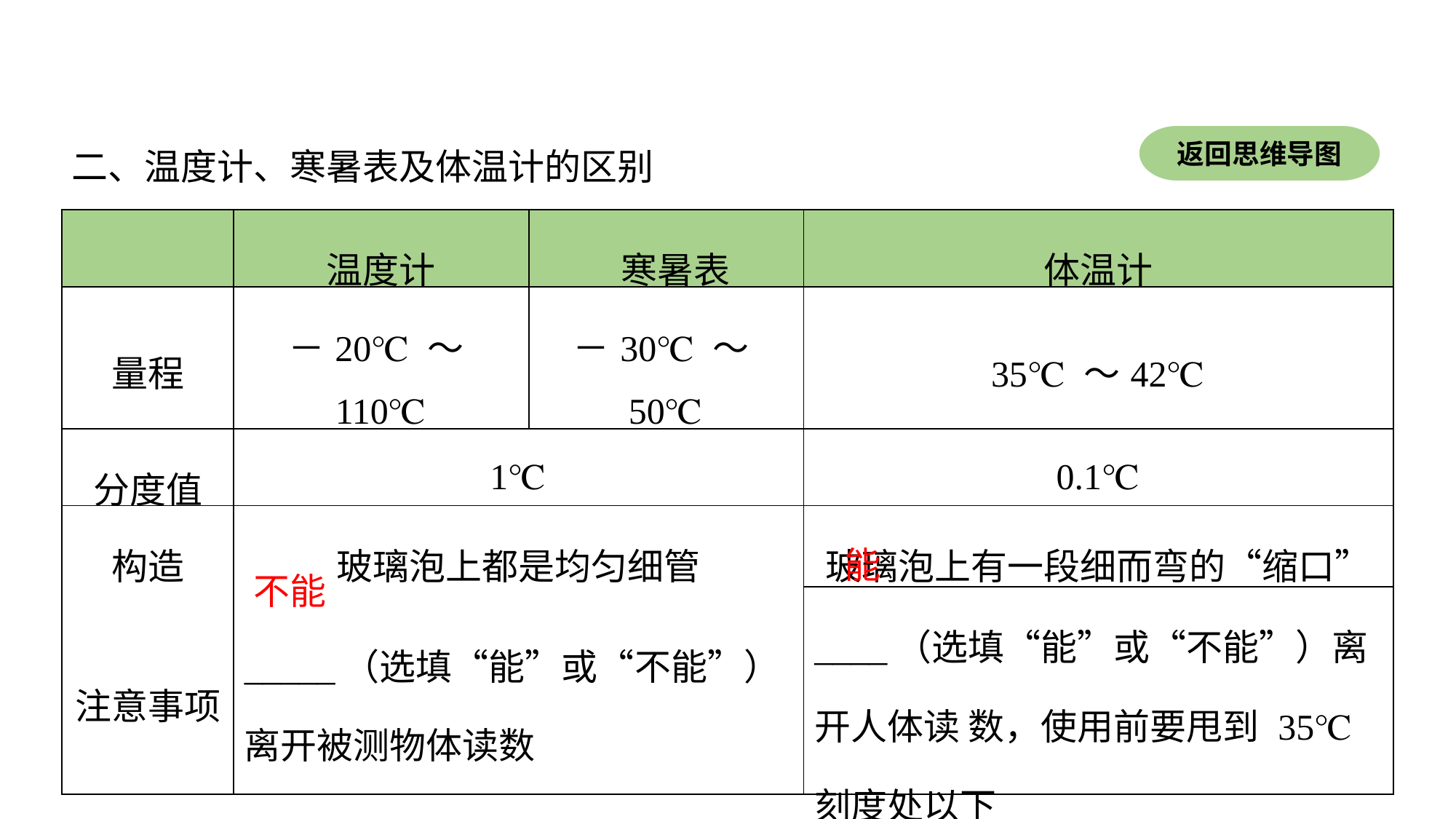

返回思维导图
二、温度计、寒暑表及体温计的区别
|  | 温度计 | 寒暑表 | 体温计 |
| --- | --- | --- | --- |
| 量程 | －20℃ ～110℃ | －30℃ ～50℃ | 35℃ ～42℃ |
| 分度值 | 1℃ |  | 0.1℃ |
| 构造 | 玻璃泡上都是均匀细管 |  | 玻璃泡上有一段细而弯的“缩口” |
| 注意事项 |  |  |  |
|  | \_\_\_\_\_（选填“能”或“不能”） 离开被测物体读数 |  |  |
|  |  |  | \_\_\_\_（选填“能”或“不能”）离开人体读 数，使用前要甩到 35℃ 刻度处以下 |
能
不能